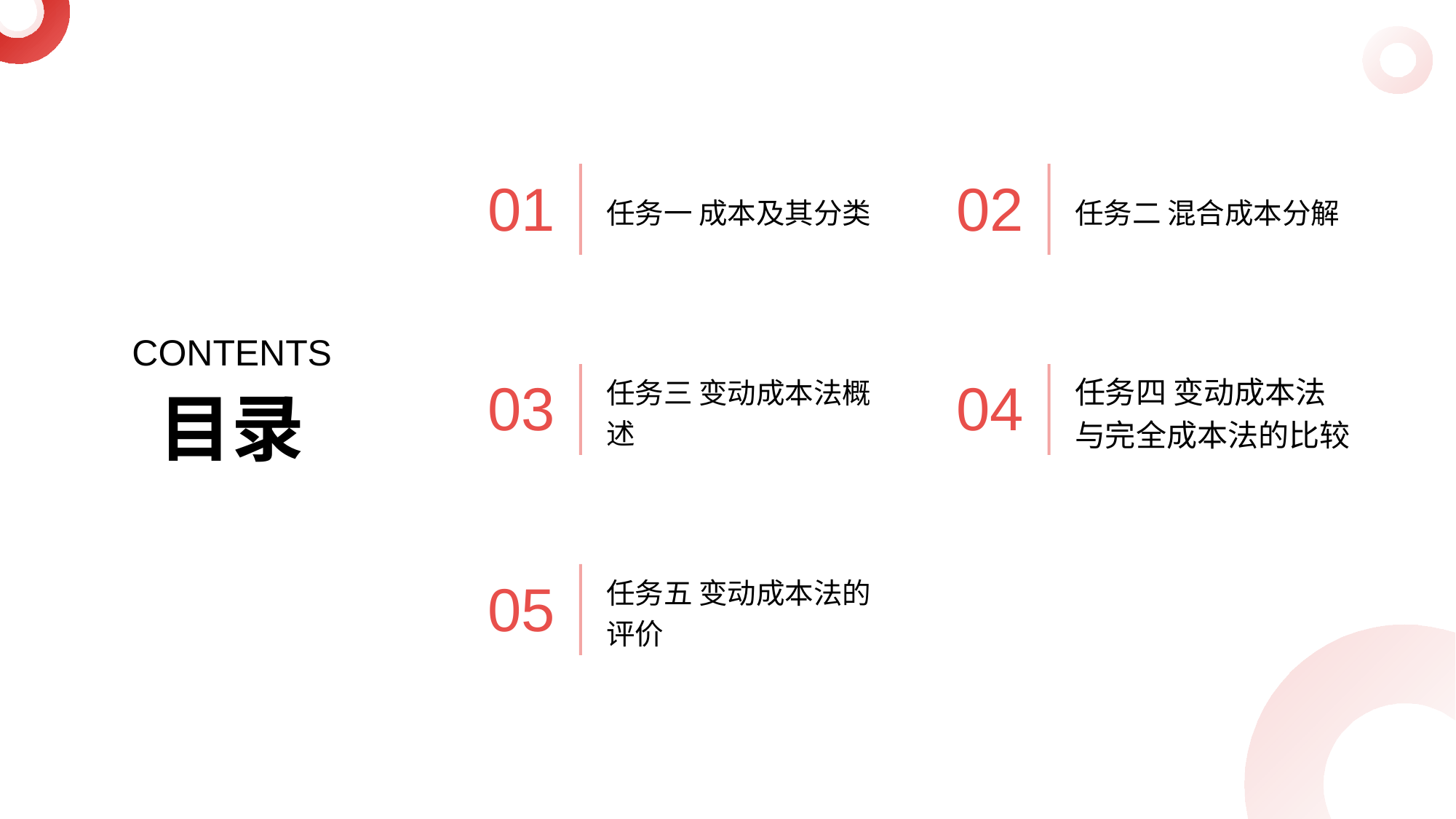

任务一 成本及其分类
任务二 混合成本分解

01
02
CONTENTS
任务三 变动成本法概述
任务四 变动成本法与完全成本法的比较

03
04
目录
任务五 变动成本法的评价

05